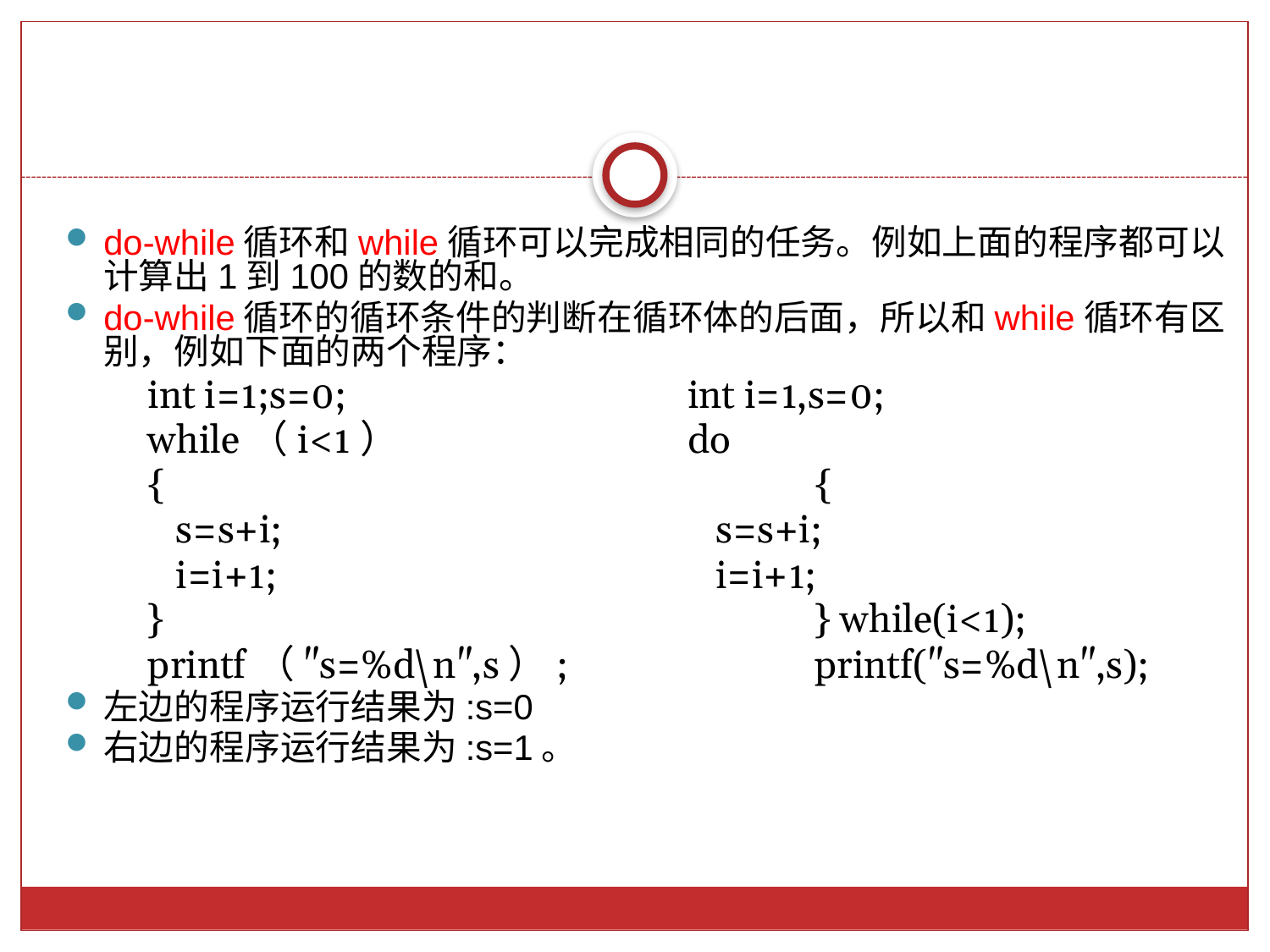

do-while循环和while循环可以完成相同的任务。例如上面的程序都可以计算出1到100的数的和。
do-while循环的循环条件的判断在循环体的后面，所以和while循环有区别，例如下面的两个程序：
int i=1;s=0;			int i=1,s=0;
while（i<1）			do
{ 						{
   s=s+i;	   		  	   s=s+i;
   i=i+1;	  		  	   i=i+1;
}						} while(i<1);
printf（"s=%d\n",s）;		printf("s=%d\n",s);
左边的程序运行结果为:s=0
右边的程序运行结果为:s=1。